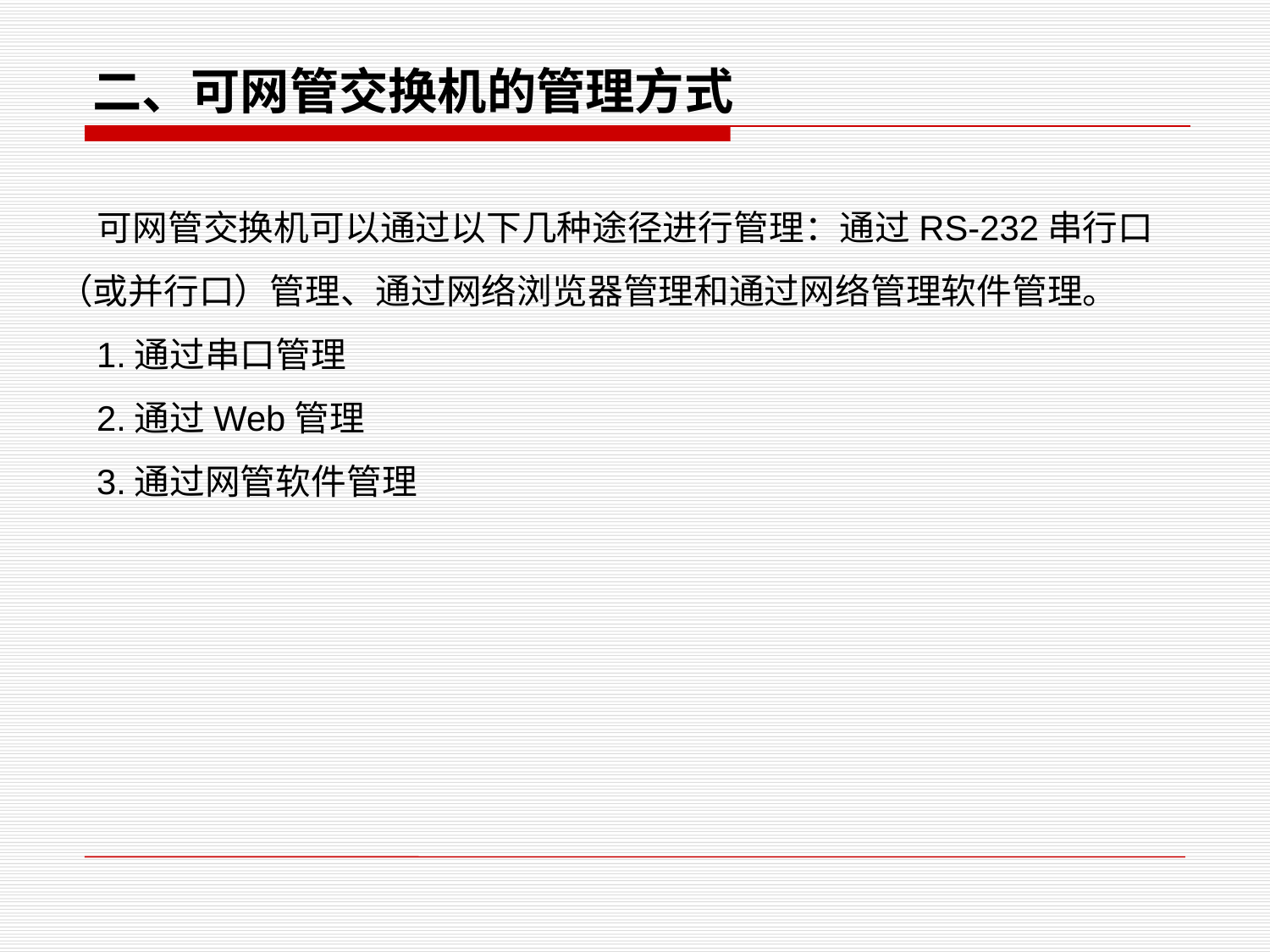

二、可网管交换机的管理方式
    可网管交换机可以通过以下几种途径进行管理：通过RS-232串行口（或并行口）管理、通过网络浏览器管理和通过网络管理软件管理。
    1.通过串口管理
    2.通过Web管理
    3.通过网管软件管理
58